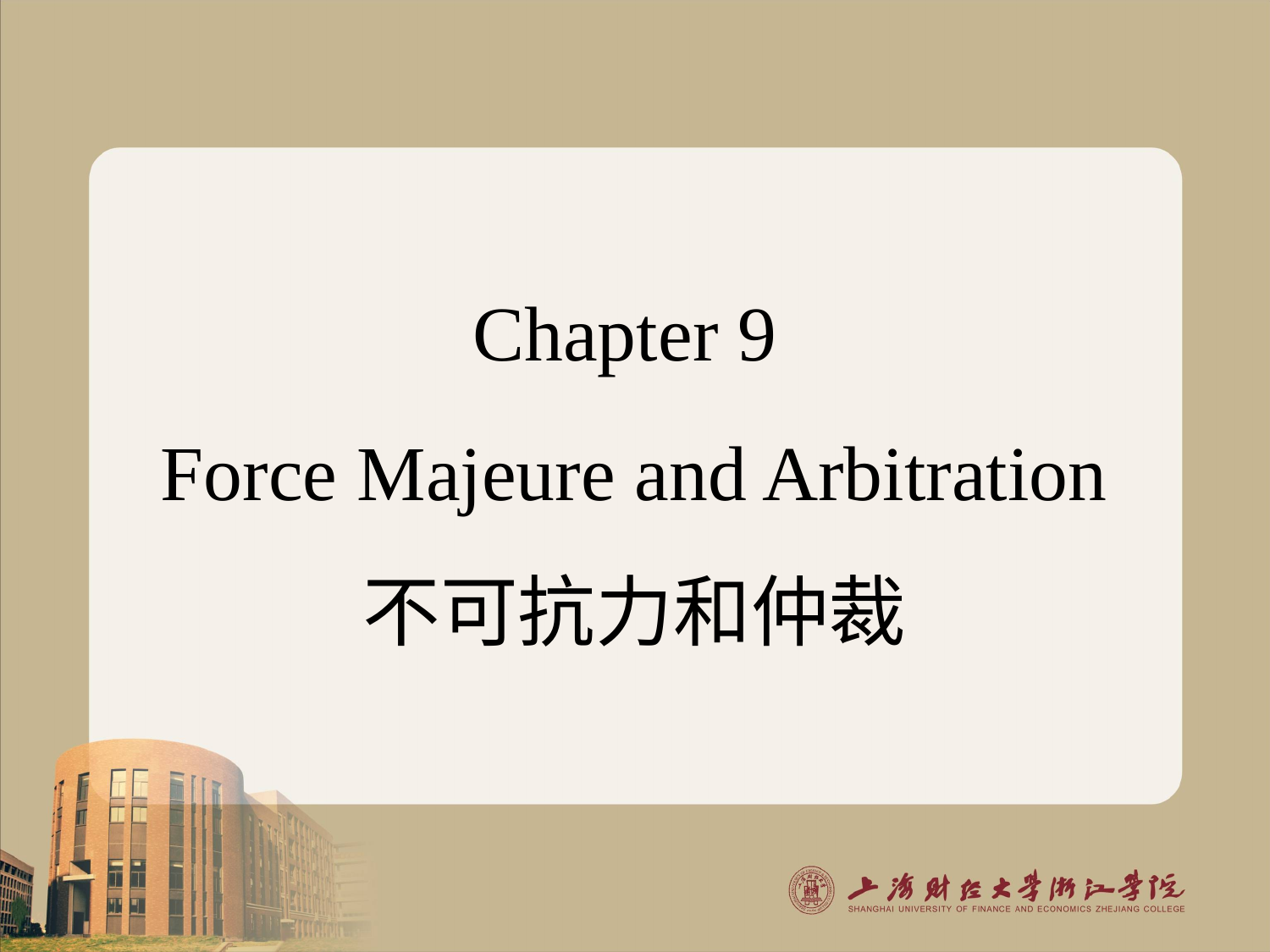

# Chapter 9 Force Majeure and Arbitration 不可抗力和仲裁